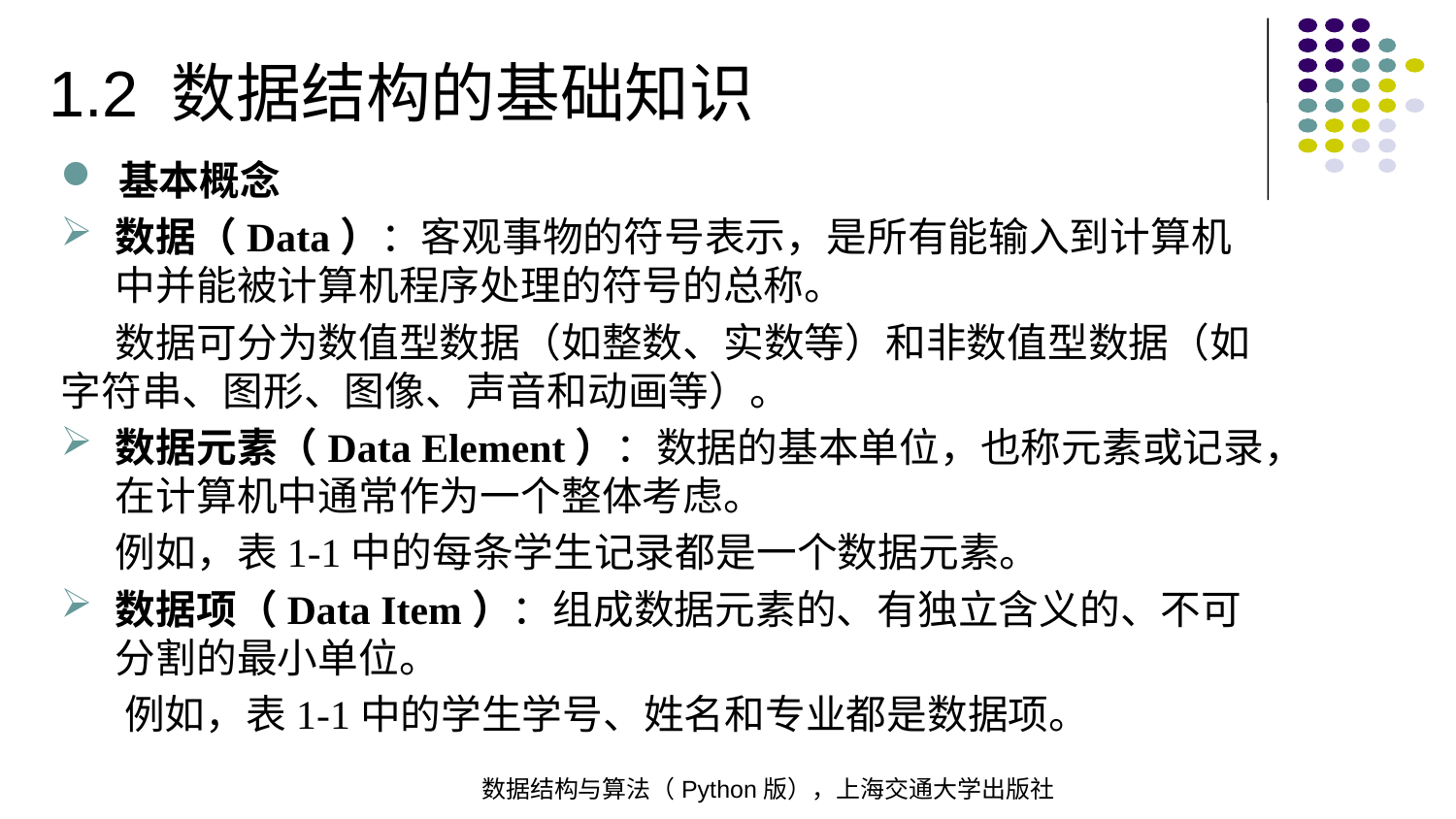

1.2 数据结构的基础知识
基本概念
数据（Data）：客观事物的符号表示，是所有能输入到计算机中并能被计算机程序处理的符号的总称。
     数据可分为数值型数据（如整数、实数等）和非数值型数据（如字符串、图形、图像、声音和动画等）。
数据元素（Data Element）：数据的基本单位，也称元素或记录，在计算机中通常作为一个整体考虑。
     例如，表1-1中的每条学生记录都是一个数据元素。
数据项（Data Item）：组成数据元素的、有独立含义的、不可分割的最小单位。
      例如，表1-1中的学生学号、姓名和专业都是数据项。